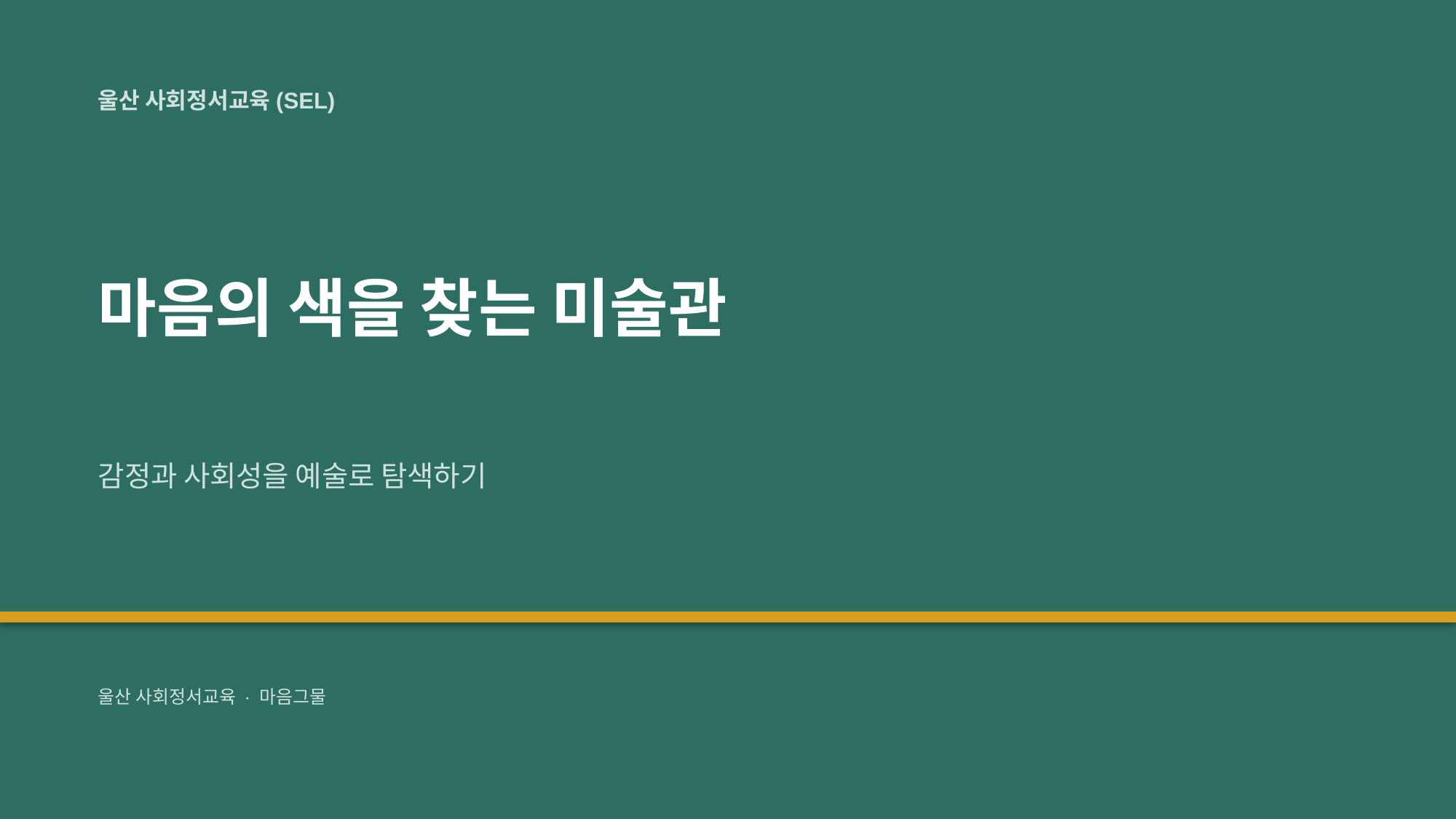

울산 사회정서교육(SEL)
마음의 색을 찾는 미술관
감정과 사회성을 예술로 탐색하기

울산 사회정서교육 · 마음그물